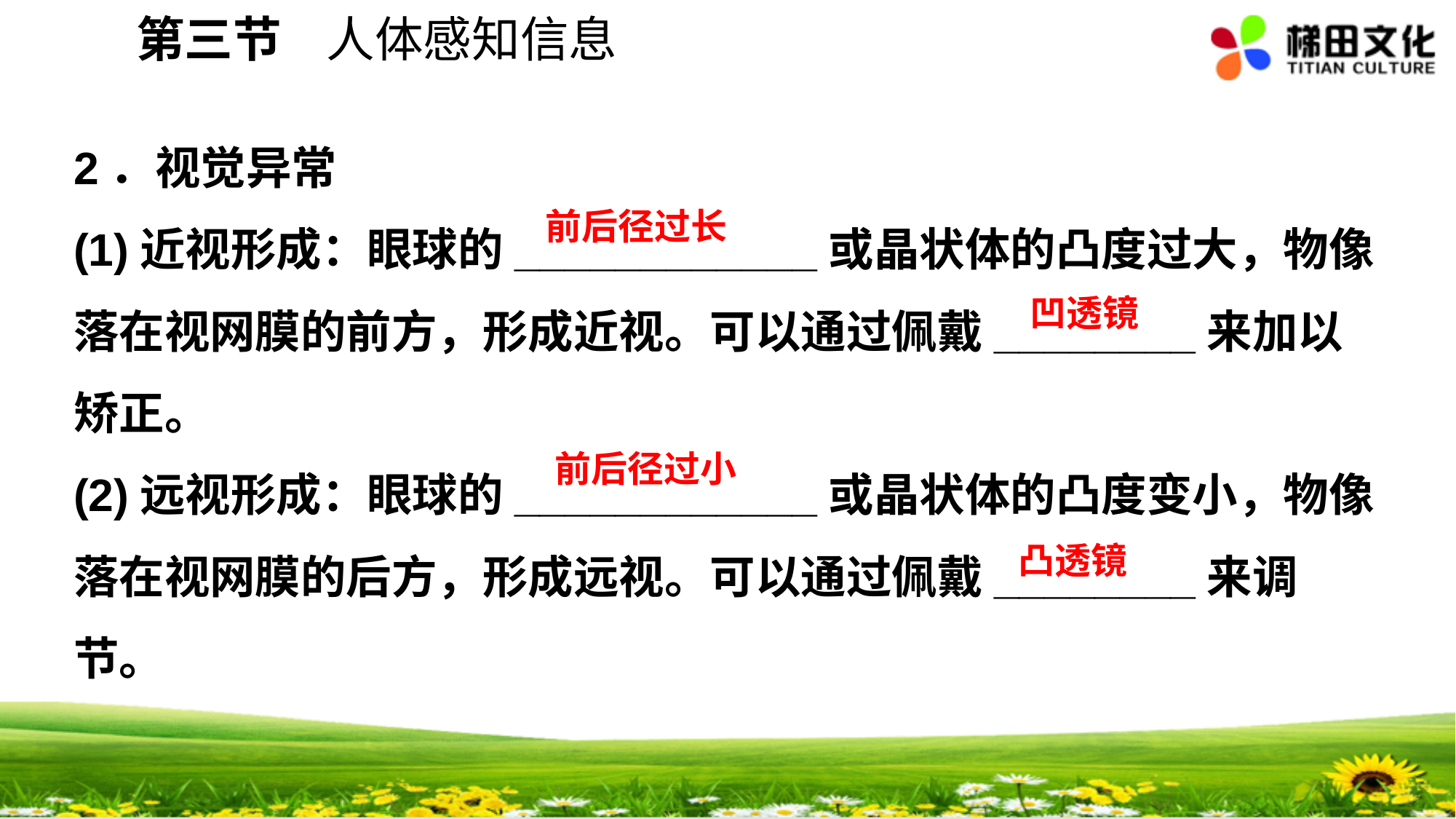

第三节    人体感知信息
2．视觉异常
(1)近视形成：眼球的____________或晶状体的凸度过大，物像落在视网膜的前方，形成近视。可以通过佩戴________来加以矫正。
(2)远视形成：眼球的____________或晶状体的凸度变小，物像落在视网膜的后方，形成远视。可以通过佩戴________来调节。
前后径过长
凹透镜
前后径过小
凸透镜